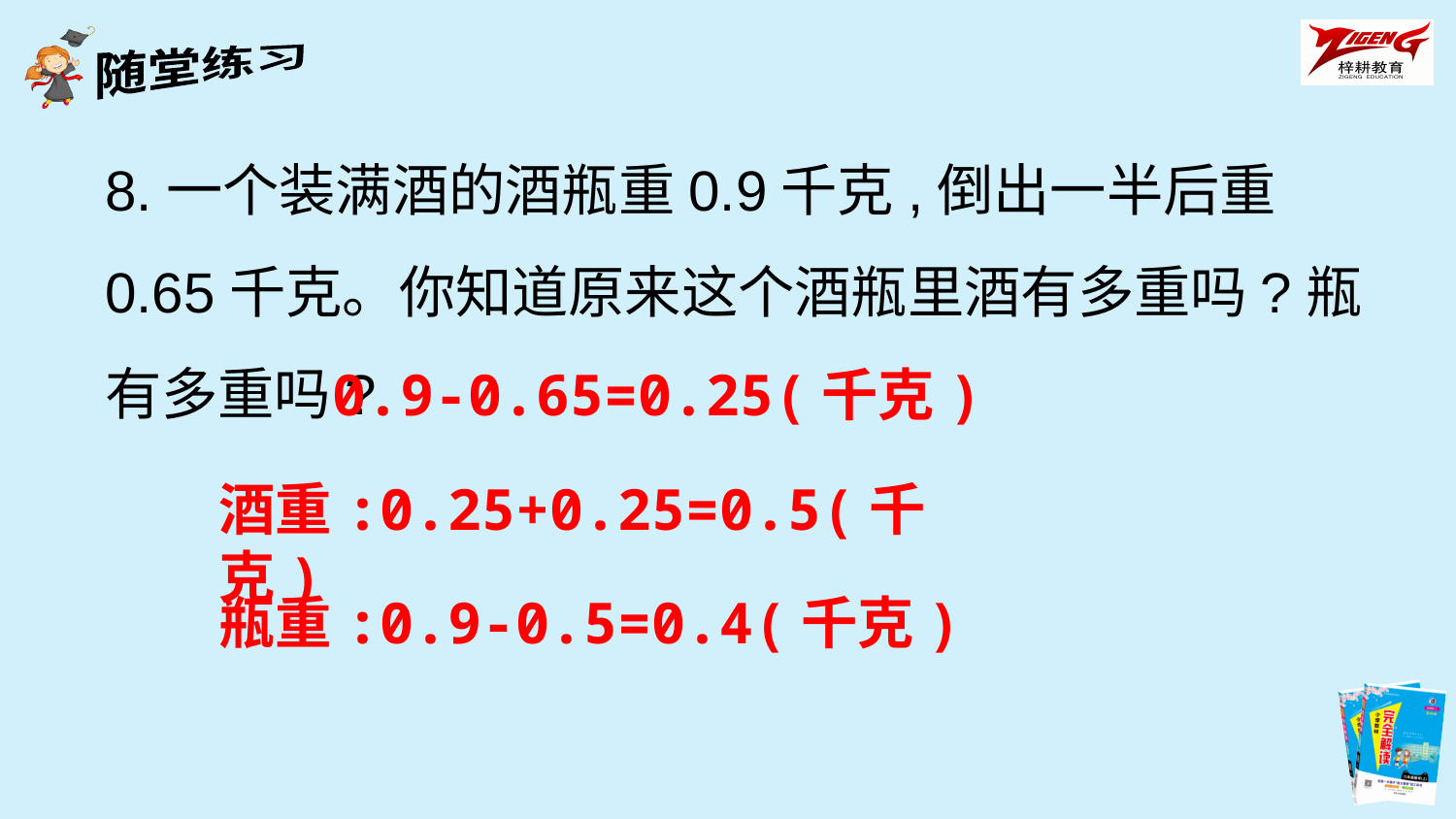

8.一个装满酒的酒瓶重0.9千克,倒出一半后重0.65千克。你知道原来这个酒瓶里酒有多重吗?瓶有多重吗?
0.9-0.65=0.25(千克)
酒重:0.25+0.25=0.5(千克)
瓶重:0.9-0.5=0.4(千克)